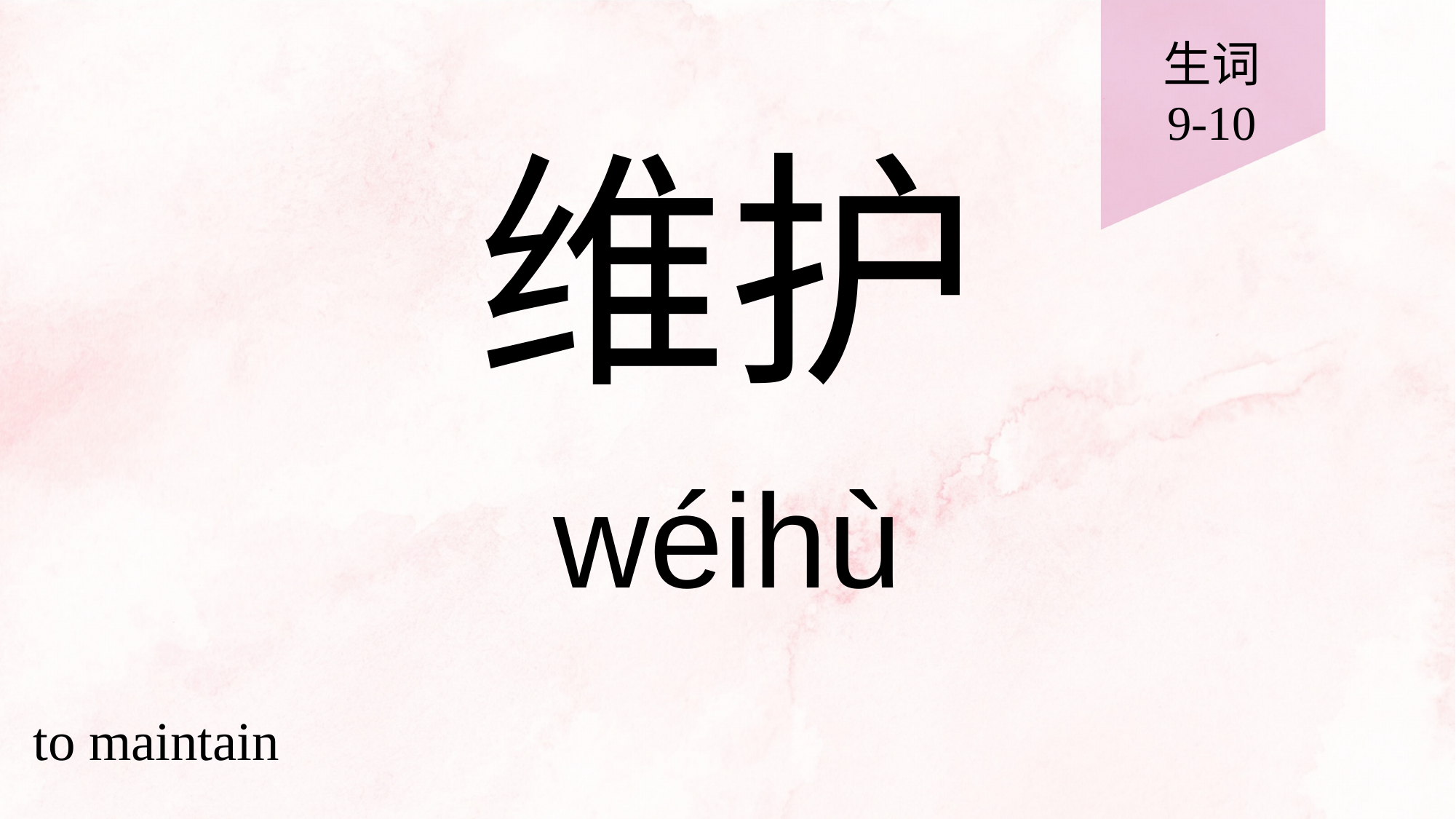

生词
9-10
# 维护
wéihù
to maintain